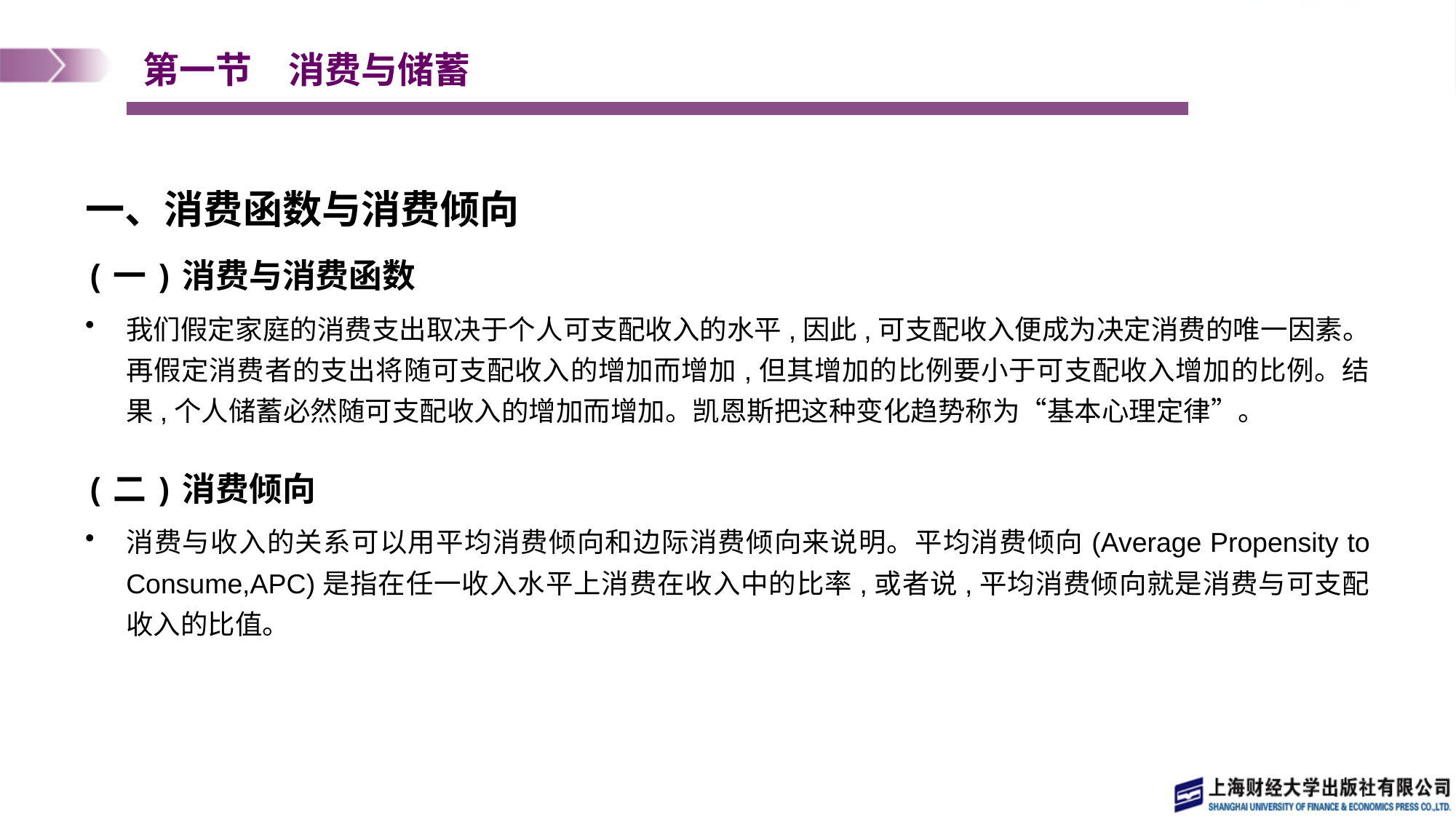

# 第一节　消费与储蓄
一、消费函数与消费倾向
(一)消费与消费函数
我们假定家庭的消费支出取决于个人可支配收入的水平,因此,可支配收入便成为决定消费的唯一因素。再假定消费者的支出将随可支配收入的增加而增加,但其增加的比例要小于可支配收入增加的比例。结果,个人储蓄必然随可支配收入的增加而增加。凯恩斯把这种变化趋势称为“基本心理定律”。
(二)消费倾向
消费与收入的关系可以用平均消费倾向和边际消费倾向来说明。平均消费倾向(Average Propensity to Consume,APC)是指在任一收入水平上消费在收入中的比率,或者说,平均消费倾向就是消费与可支配收入的比值。